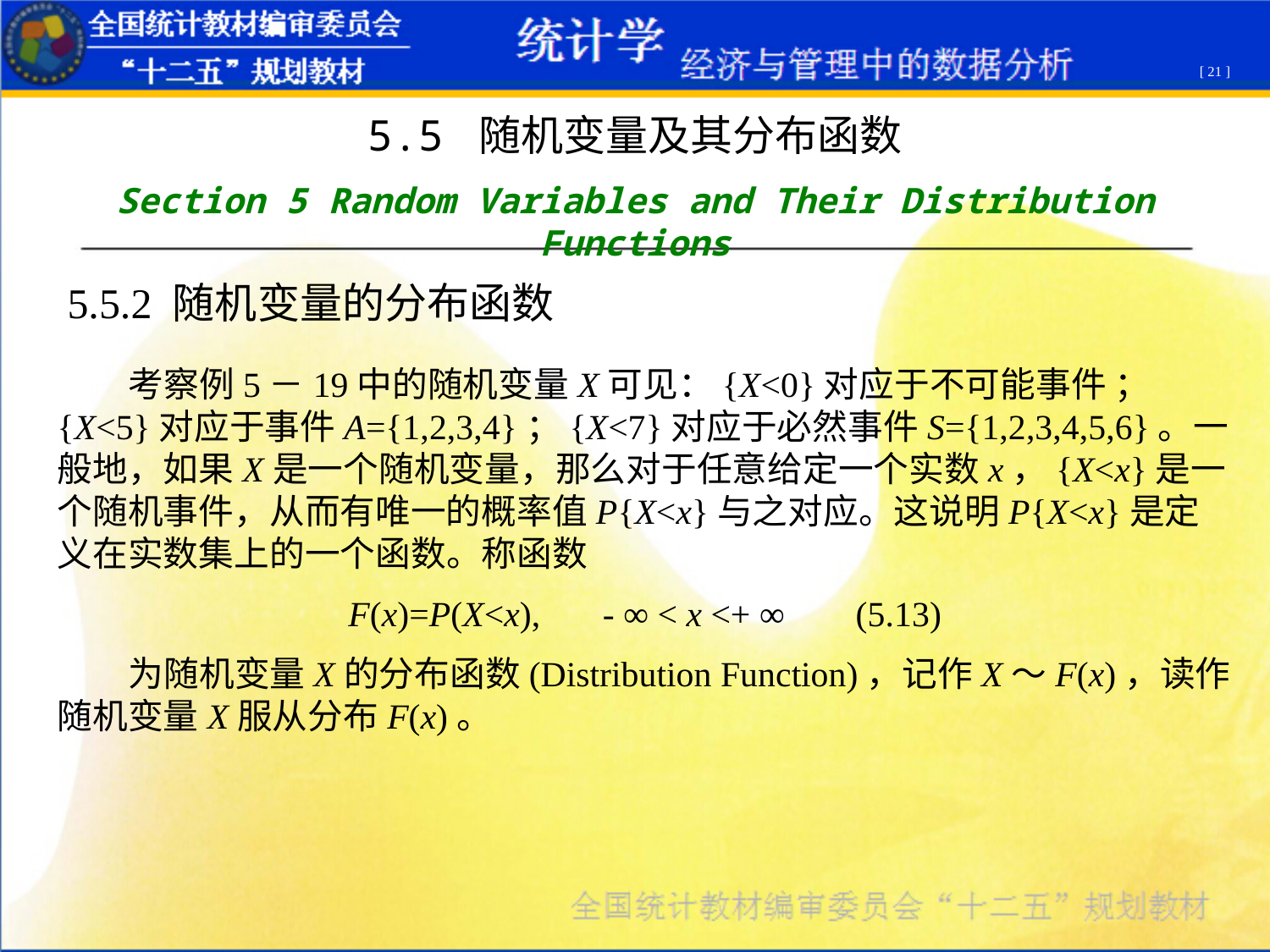

[ 21 ]
5.5 随机变量及其分布函数
Section 5 Random Variables and Their Distribution Functions
5.5.2 随机变量的分布函数
        考察例5－19中的随机变量X可见：{X<0}对应于不可能事件 ；{X<5}对应于事件A={1,2,3,4}；{X<7}对应于必然事件S={1,2,3,4,5,6}。一般地，如果X是一个随机变量，那么对于任意给定一个实数x，{X<x}是一个随机事件，从而有唯一的概率值P{X<x}与之对应。这说明P{X<x}是定义在实数集上的一个函数。称函数
F(x)=P(X<x),       - ∞ < x <+ ∞        (5.13)
        为随机变量X的分布函数(Distribution Function)，记作X～F(x)，读作随机变量X服从分布F(x)。